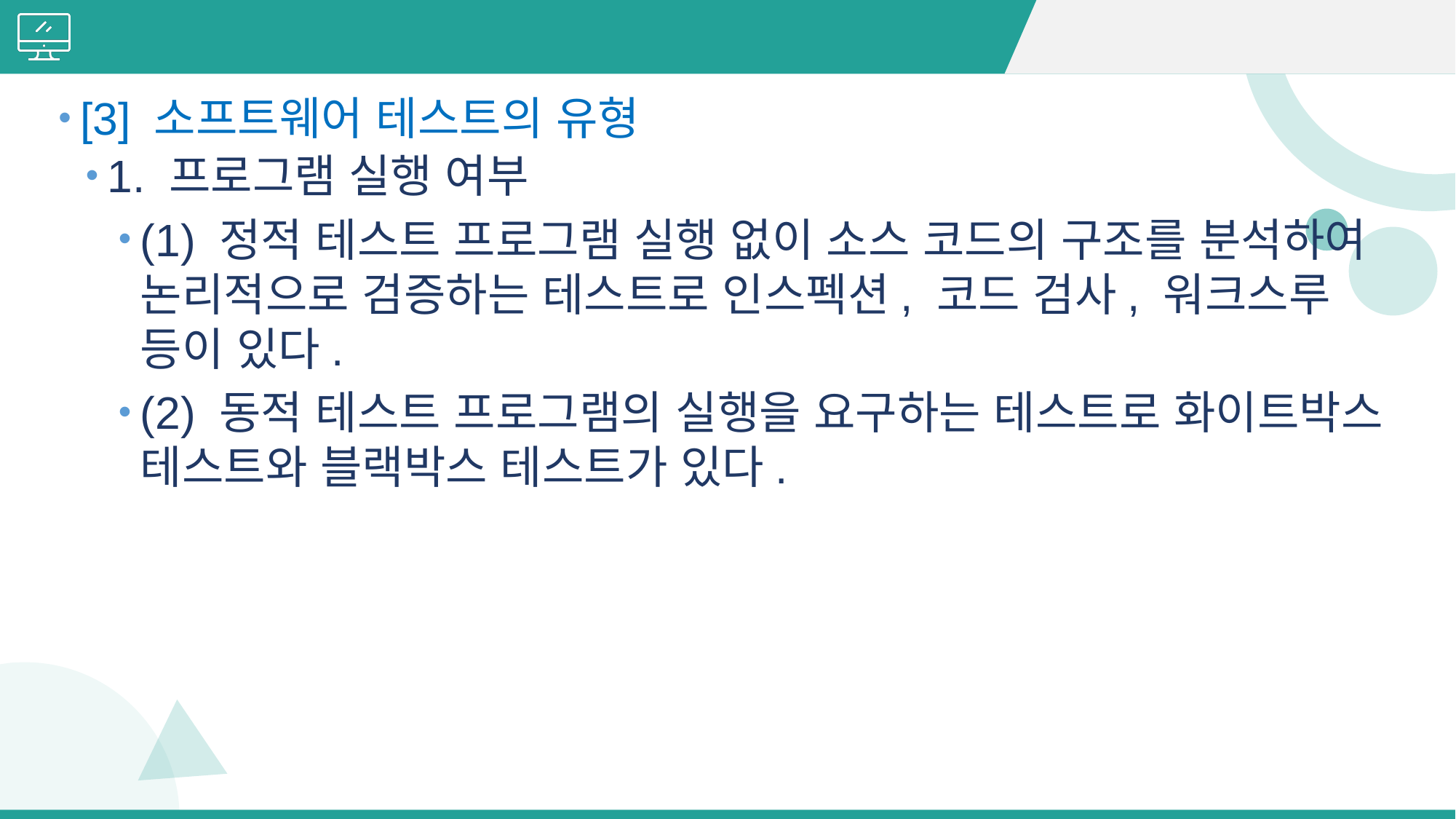

#
[3] 소프트웨어 테스트의 유형
1. 프로그램 실행 여부
(1) 정적 테스트 프로그램 실행 없이 소스 코드의 구조를 분석하여 논리적으로 검증하는 테스트로 인스펙션, 코드 검사, 워크스루 등이 있다.
(2) 동적 테스트 프로그램의 실행을 요구하는 테스트로 화이트박스 테스트와 블랙박스 테스트가 있다.